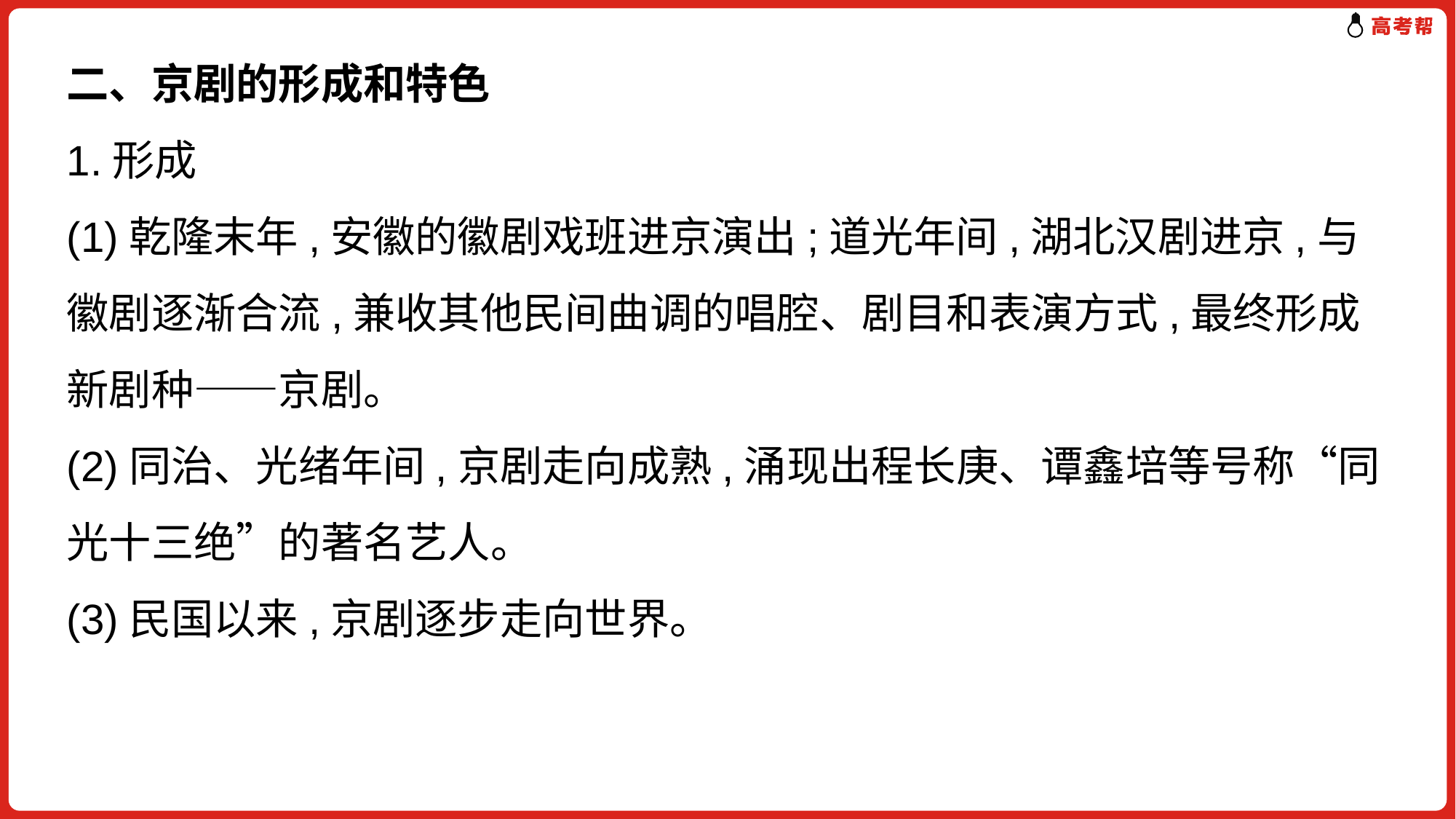

二、京剧的形成和特色
1.形成
(1)乾隆末年,安徽的徽剧戏班进京演出;道光年间,湖北汉剧进京,与徽剧逐渐合流,兼收其他民间曲调的唱腔、剧目和表演方式,最终形成新剧种——京剧。
(2)同治、光绪年间,京剧走向成熟,涌现出程长庚、谭鑫培等号称“同光十三绝”的著名艺人。
(3)民国以来,京剧逐步走向世界。